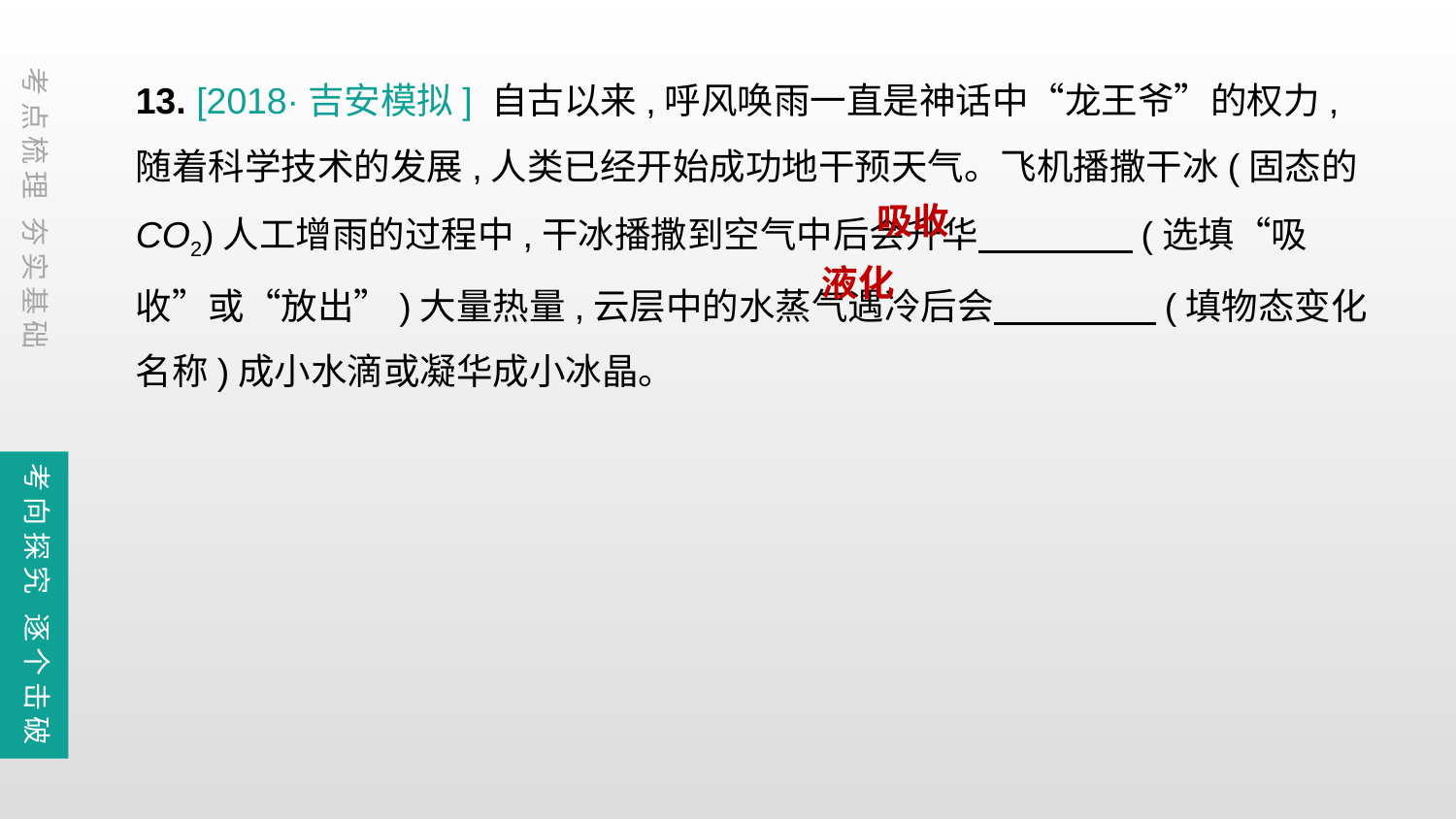

13. [2018·吉安模拟] 自古以来,呼风唤雨一直是神话中“龙王爷”的权力,随着科学技术的发展,人类已经开始成功地干预天气。飞机播撒干冰(固态的CO2)人工增雨的过程中,干冰播撒到空气中后会升华　 　　　(选填“吸收”或“放出”)大量热量,云层中的水蒸气遇冷后会　 　　　 (填物态变化名称)成小水滴或凝华成小冰晶。
考点梳理 夯实基础
吸收
液化

考向探究 逐个击破